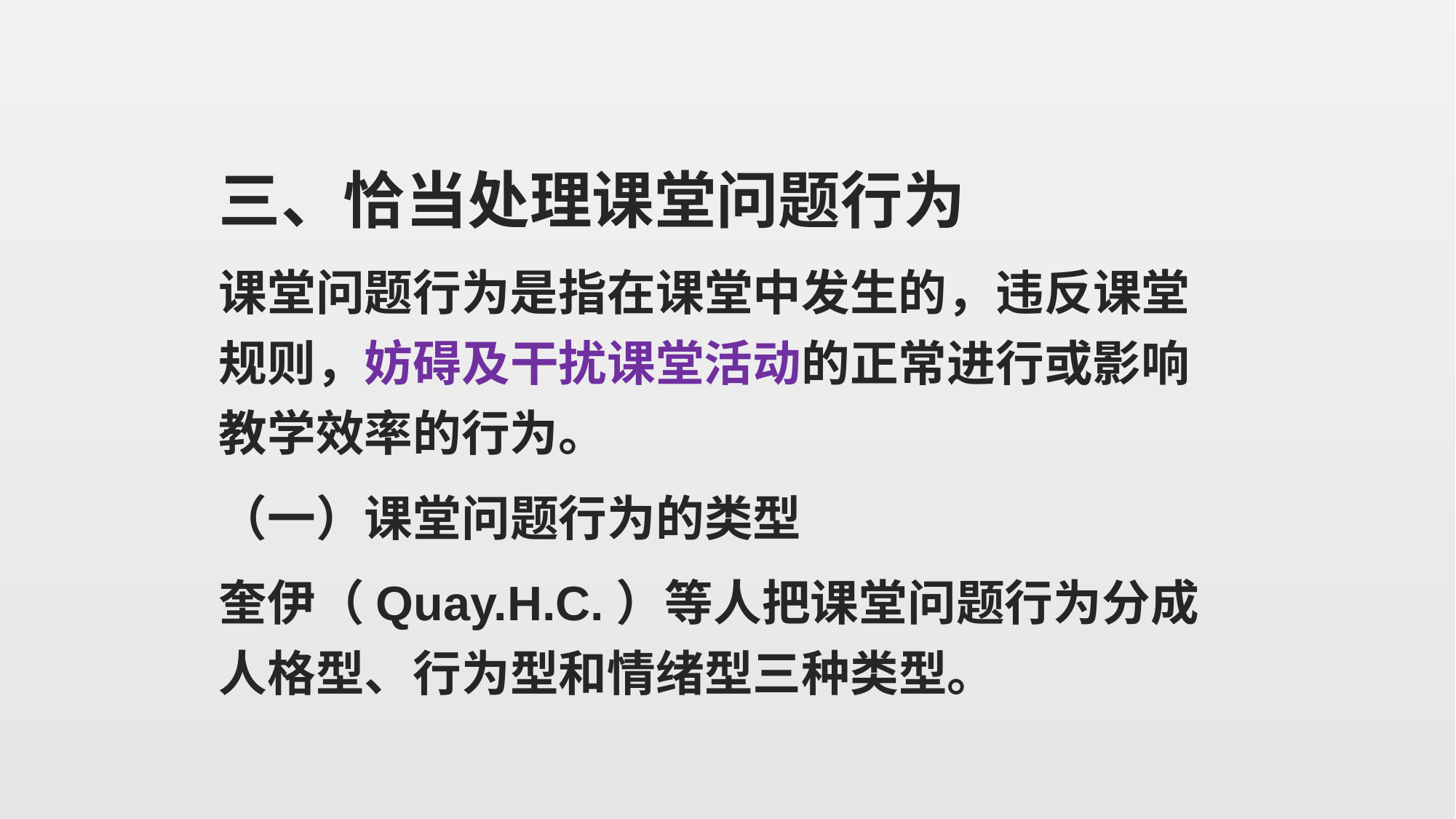

三、恰当处理课堂问题行为
课堂问题行为是指在课堂中发生的，违反课堂规则，妨碍及干扰课堂活动的正常进行或影响教学效率的行为。
（一）课堂问题行为的类型
奎伊（Quay.H.C.）等人把课堂问题行为分成人格型、行为型和情绪型三种类型。